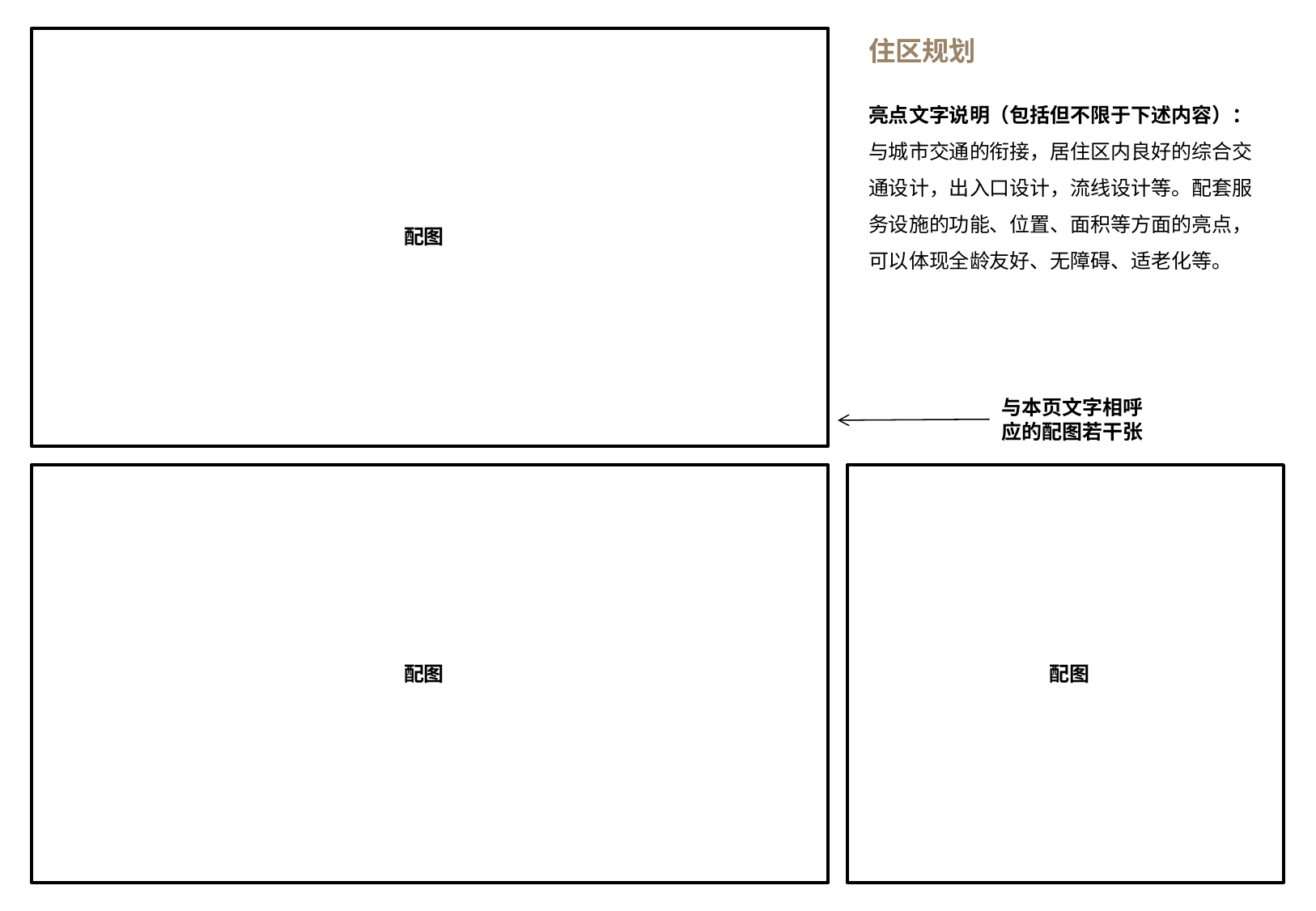

住区规划

亮点文字说明（包括但不限于下述内容）：
与城市交通的衔接，居住区内良好的综合交通设计，出入口设计，流线设计等。配套服务设施的功能、位置、面积等方面的亮点，可以体现全龄友好、无障碍、适老化等。
配图
与本页文字相呼应的配图若干张

配图
配图